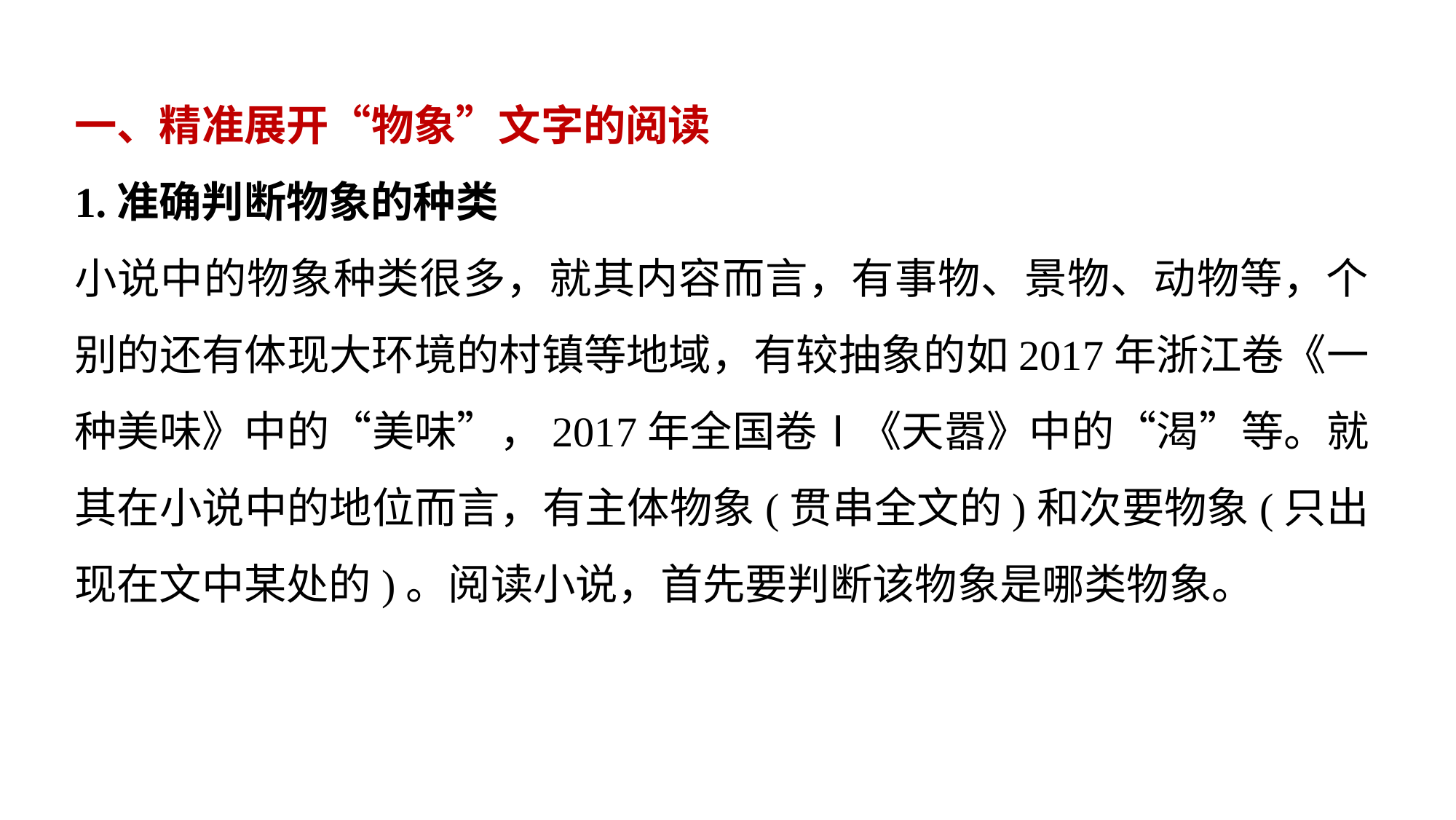

一、精准展开“物象”文字的阅读
1.准确判断物象的种类
小说中的物象种类很多，就其内容而言，有事物、景物、动物等，个别的还有体现大环境的村镇等地域，有较抽象的如2017年浙江卷《一种美味》中的“美味”，2017年全国卷Ⅰ《天嚣》中的“渴”等。就其在小说中的地位而言，有主体物象(贯串全文的)和次要物象(只出现在文中某处的)。阅读小说，首先要判断该物象是哪类物象。